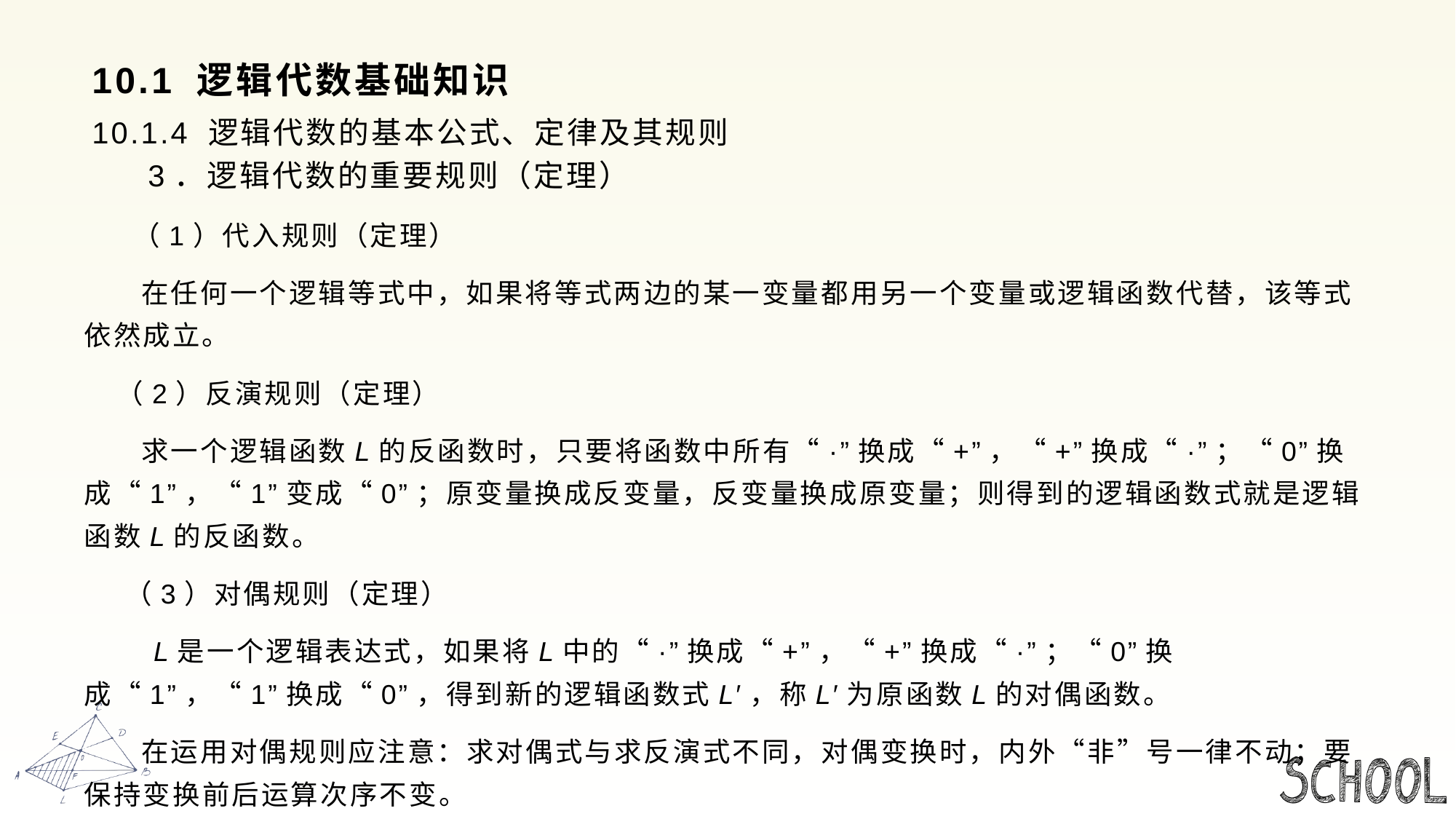

# 10.1 逻辑代数基础知识
10.1.4 逻辑代数的基本公式、定律及其规则
      3．逻辑代数的重要规则（定理）
     （1）代入规则（定理）
      在任何一个逻辑等式中，如果将等式两边的某一变量都用另一个变量或逻辑函数代替，该等式依然成立。
   （2）反演规则（定理）
      求一个逻辑函数L的反函数时，只要将函数中所有“·”换成“+”，“+”换成“·”；“0”换成“1”，“1”变成“0”；原变量换成反变量，反变量换成原变量；则得到的逻辑函数式就是逻辑函数L的反函数。
    （3）对偶规则（定理）
       L是一个逻辑表达式，如果将L中的“·”换成“+”，“+”换成“·”；“0”换成“1”，“1”换成“0”，得到新的逻辑函数式L′，称L′为原函数L的对偶函数。
      在运用对偶规则应注意：求对偶式与求反演式不同，对偶变换时，内外“非”号一律不动；要保持变换前后运算次序不变。